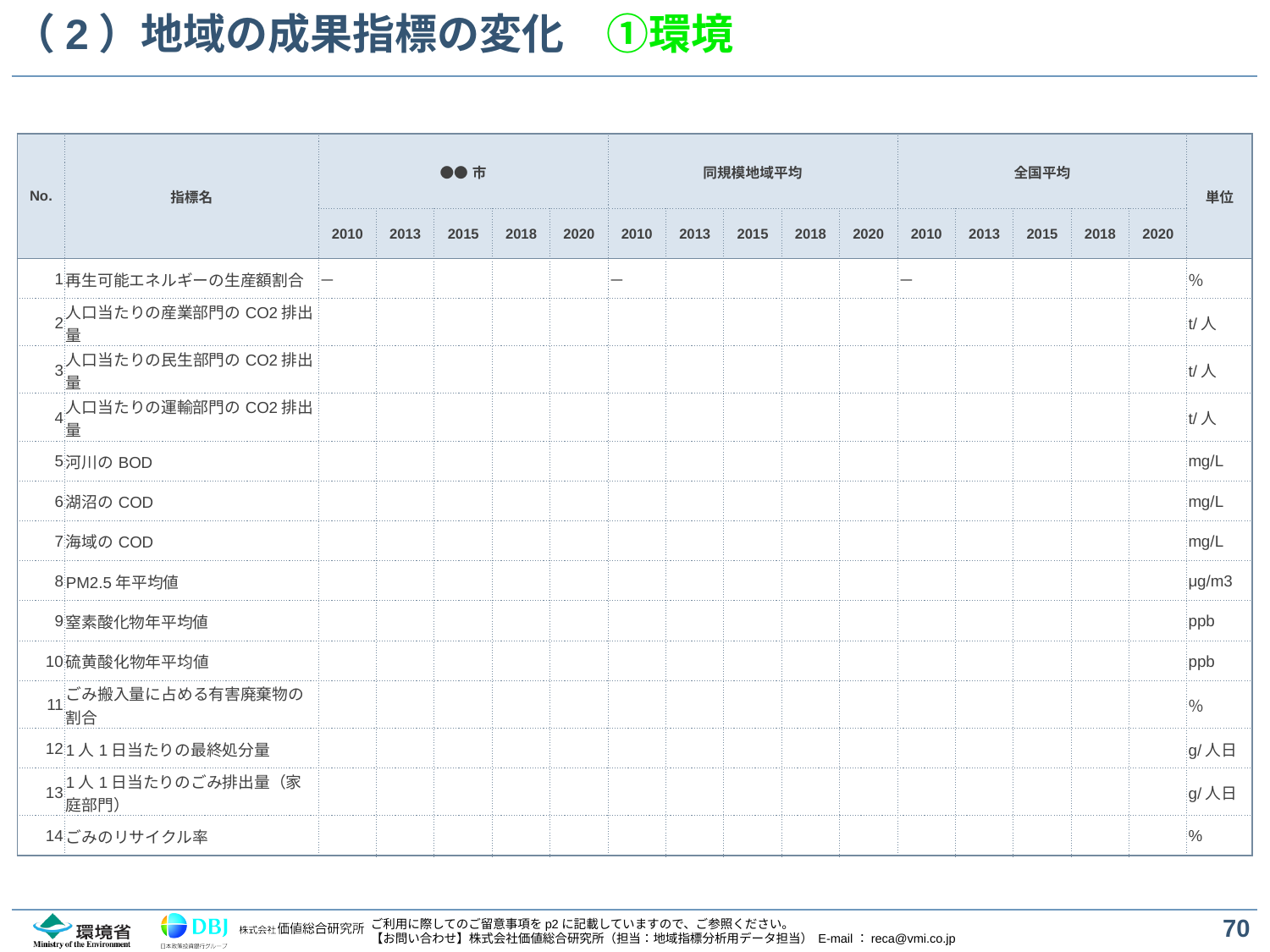

# （2）地域の成果指標の変化　①環境
| No. | 指標名 | ●●市 |  |  |  |  | 同規模地域平均 |  |  |  |  | 全国平均 |  |  |  |  | 単位 |
| --- | --- | --- | --- | --- | --- | --- | --- | --- | --- | --- | --- | --- | --- | --- | --- | --- | --- |
|  |  | 2010 | 2013 | 2015 | 2018 | 2020 | 2010 | 2013 | 2015 | 2018 | 2020 | 2010 | 2013 | 2015 | 2018 | 2020 |  |
| 1 | 再生可能エネルギーの生産額割合 | － |  |  |  |  | － |  |  |  |  | － |  |  |  |  | ％ |
| 2 | 人口当たりの産業部門のCO2排出量 |  |  |  |  |  |  |  |  |  |  |  |  |  |  |  | t/人 |
| 3 | 人口当たりの民生部門のCO2排出量 |  |  |  |  |  |  |  |  |  |  |  |  |  |  |  | t/人 |
| 4 | 人口当たりの運輸部門のCO2排出量 |  |  |  |  |  |  |  |  |  |  |  |  |  |  |  | t/人 |
| 5 | 河川のBOD |  |  |  |  |  |  |  |  |  |  |  |  |  |  |  | mg/L |
| 6 | 湖沼のCOD |  |  |  |  |  |  |  |  |  |  |  |  |  |  |  | mg/L |
| 7 | 海域のCOD |  |  |  |  |  |  |  |  |  |  |  |  |  |  |  | mg/L |
| 8 | PM2.5年平均値 |  |  |  |  |  |  |  |  |  |  |  |  |  |  |  | μg/m3 |
| 9 | 窒素酸化物年平均値 |  |  |  |  |  |  |  |  |  |  |  |  |  |  |  | ppb |
| 10 | 硫黄酸化物年平均値 |  |  |  |  |  |  |  |  |  |  |  |  |  |  |  | ppb |
| 11 | ごみ搬入量に占める有害廃棄物の割合 |  |  |  |  |  |  |  |  |  |  |  |  |  |  |  | ％ |
| 12 | 1人1日当たりの最終処分量 |  |  |  |  |  |  |  |  |  |  |  |  |  |  |  | g/人日 |
| 13 | 1人1日当たりのごみ排出量（家庭部門） |  |  |  |  |  |  |  |  |  |  |  |  |  |  |  | g/人日 |
| 14 | ごみのリサイクル率 |  |  |  |  |  |  |  |  |  |  |  |  |  |  |  | % |
70